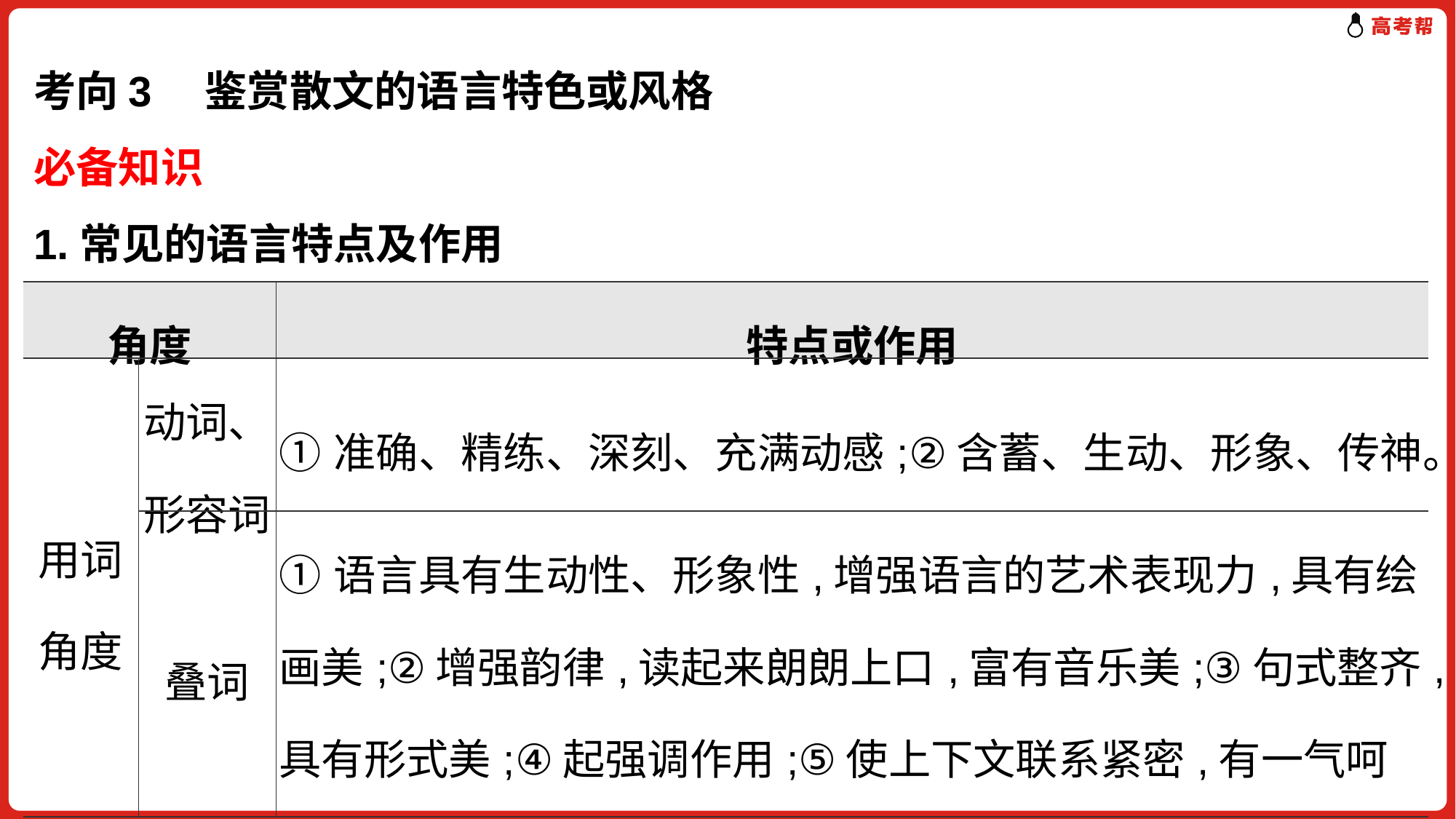

考向3　鉴赏散文的语言特色或风格
必备知识
1.常见的语言特点及作用
| 角度 |  | 特点或作用 |
| --- | --- | --- |
| 用词 角度 | 动词、 形容词 | ①准确、精练、深刻、充满动感;②含蓄、生动、形象、传神。 |
|  | 叠词 | ①语言具有生动性、形象性,增强语言的艺术表现力,具有绘画美;②增强韵律,读起来朗朗上口,富有音乐美;③句式整齐,具有形式美;④起强调作用;⑤使上下文联系紧密,有一气呵成之感。 |